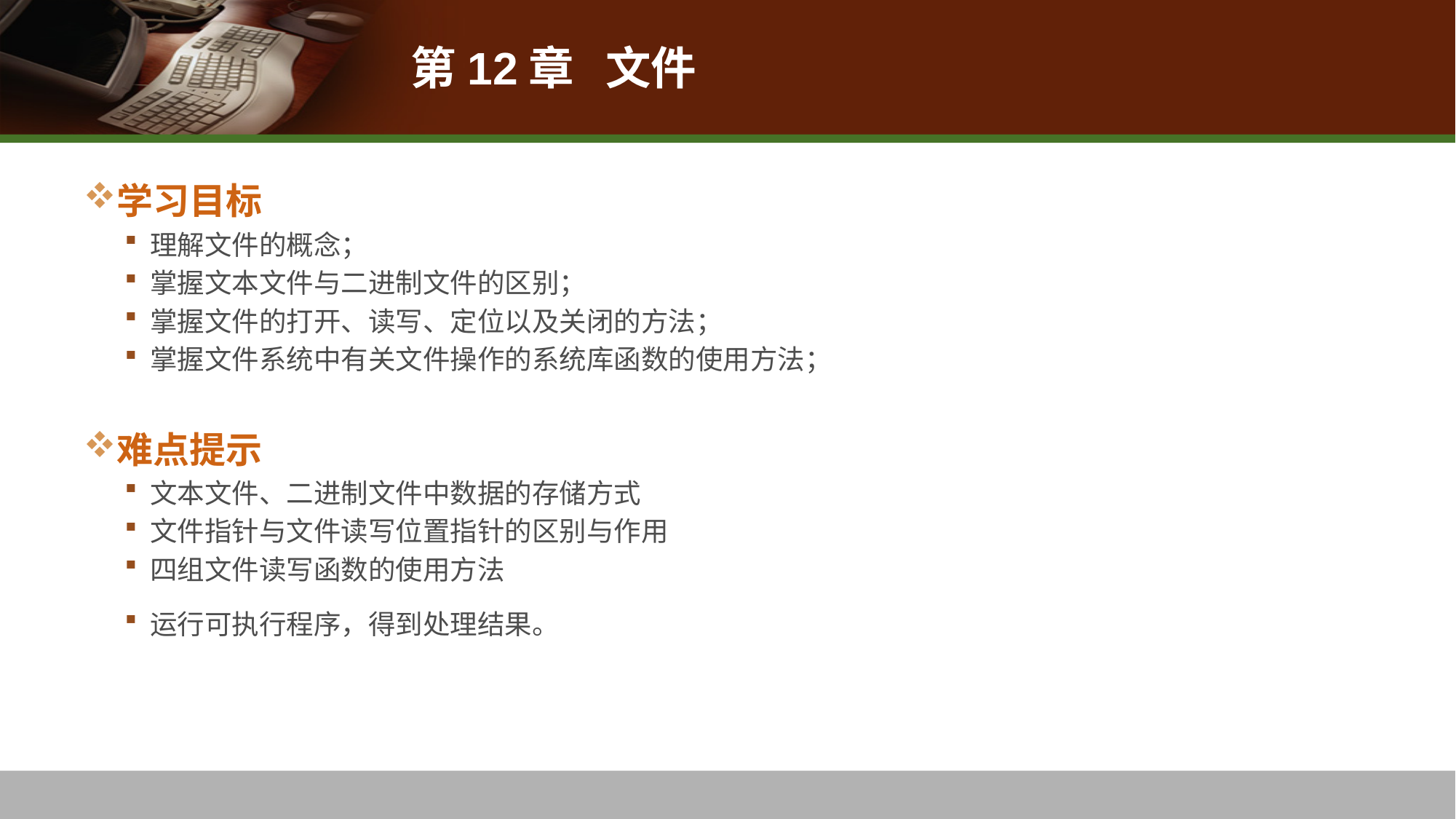

# 第12章   文件
学习目标
理解文件的概念；
掌握文本文件与二进制文件的区别；
掌握文件的打开、读写、定位以及关闭的方法；
掌握文件系统中有关文件操作的系统库函数的使用方法；

难点提示
文本文件、二进制文件中数据的存储方式
文件指针与文件读写位置指针的区别与作用
四组文件读写函数的使用方法
运行可执行程序，得到处理结果。